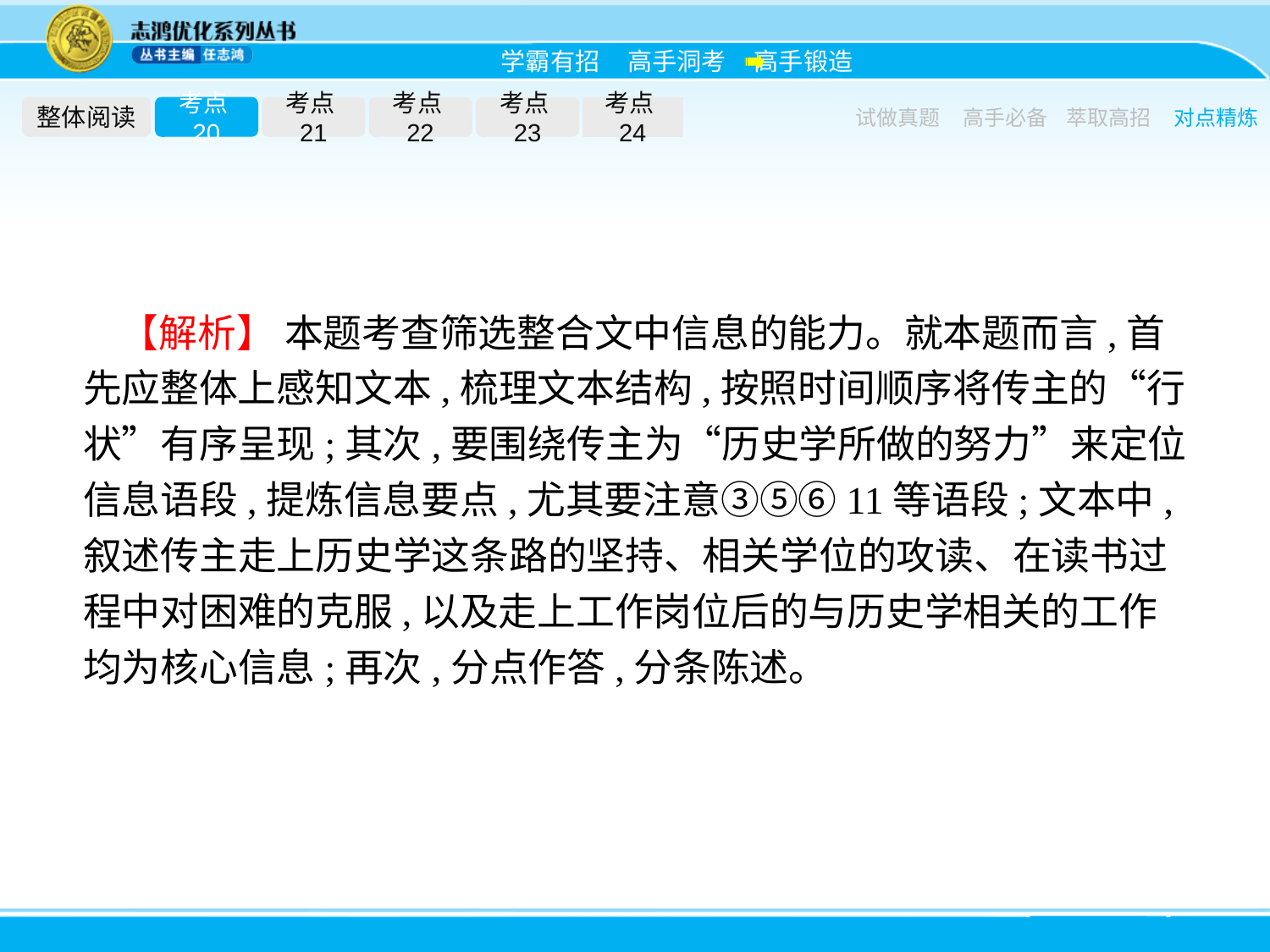

整体阅读
考点20
考点21
考点22
考点23
考点24
试做真题
高手必备
萃取高招
对点精炼
【解析】 本题考查筛选整合文中信息的能力。就本题而言,首先应整体上感知文本,梳理文本结构,按照时间顺序将传主的“行状”有序呈现;其次,要围绕传主为“历史学所做的努力”来定位信息语段,提炼信息要点,尤其要注意③⑤⑥11等语段;文本中,叙述传主走上历史学这条路的坚持、相关学位的攻读、在读书过程中对困难的克服,以及走上工作岗位后的与历史学相关的工作均为核心信息;再次,分点作答,分条陈述。